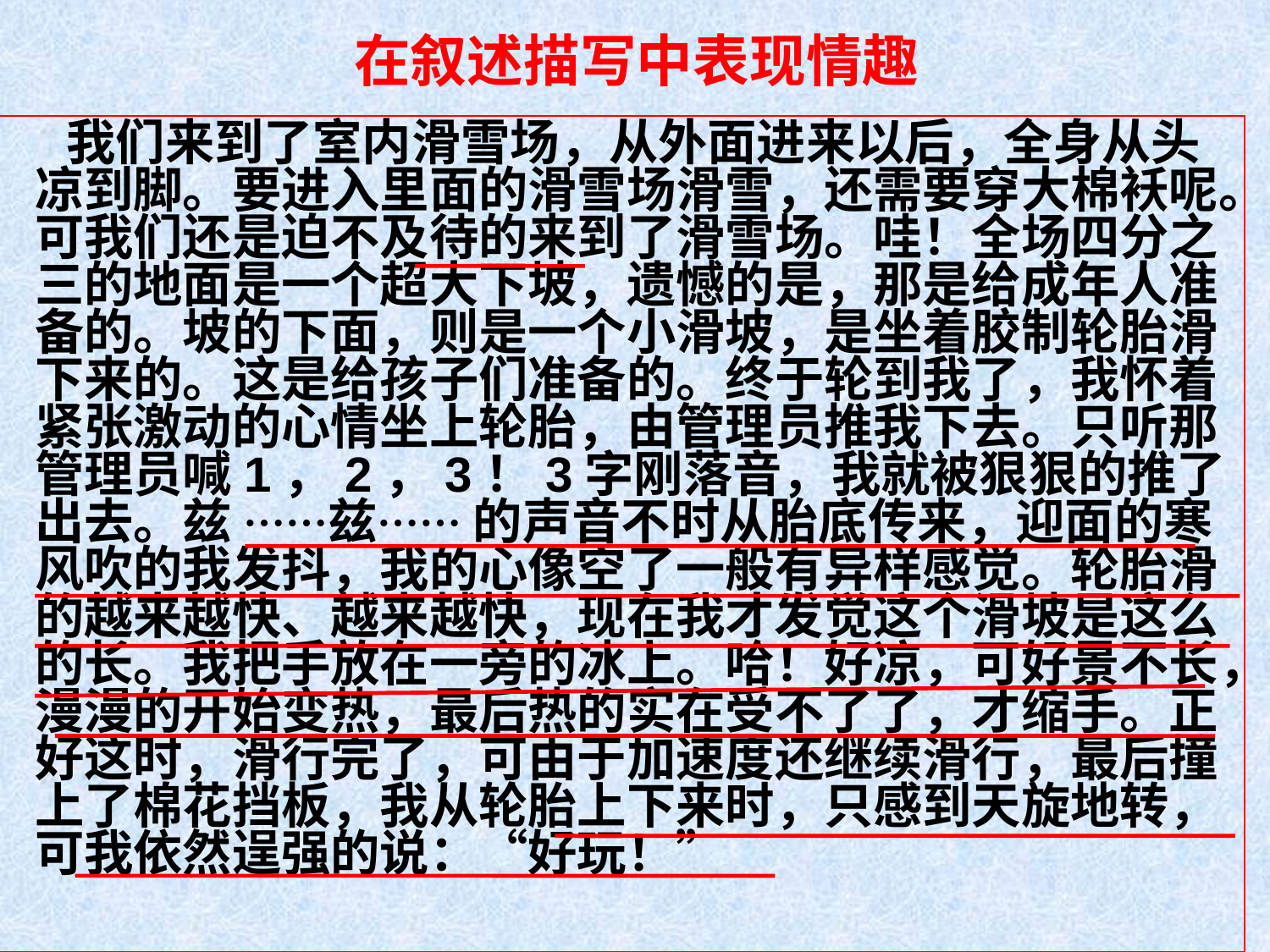

# 在叙述描写中表现情趣
      我们来到了室内滑雪场，从外面进来以后，全身从头凉到脚。要进入里面的滑雪场滑雪，还需要穿大棉袄呢。可我们还是迫不及待的来到了滑雪场。哇！全场四分之三的地面是一个超大下坡，遗憾的是，那是给成年人准备的。坡的下面，则是一个小滑坡，是坐着胶制轮胎滑下来的。这是给孩子们准备的。终于轮到我了，我怀着紧张激动的心情坐上轮胎，由管理员推我下去。只听那管理员喊1，2，3！3字刚落音，我就被狠狠的推了出去。兹 ……兹…… 的声音不时从胎底传来，迎面的寒风吹的我发抖，我的心像空了一般有异样感觉。轮胎滑的越来越快、越来越快，现在我才发觉这个滑坡是这么的长。我把手放在一旁的冰上。哈！好凉，可好景不长，漫漫的开始变热，最后热的实在受不了了，才缩手。正好这时，滑行完了，可由于加速度还继续滑行，最后撞上了棉花挡板，我从轮胎上下来时，只感到天旋地转，可我依然逞强的说：“好玩！”